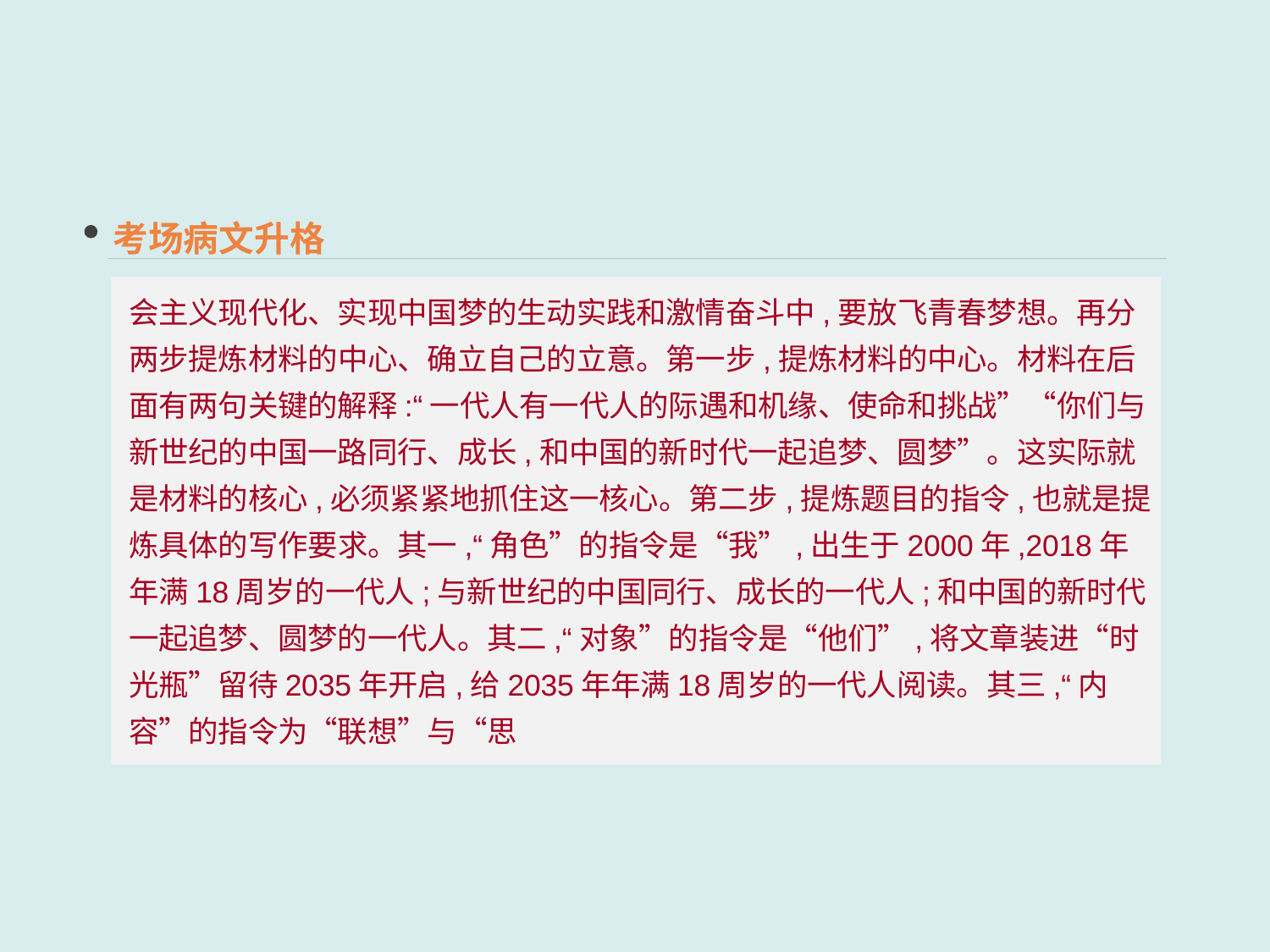

考场病文升格

会主义现代化、实现中国梦的生动实践和激情奋斗中,要放飞青春梦想。再分两步提炼材料的中心、确立自己的立意。第一步,提炼材料的中心。材料在后面有两句关键的解释:“一代人有一代人的际遇和机缘、使命和挑战”“你们与新世纪的中国一路同行、成长,和中国的新时代一起追梦、圆梦”。这实际就是材料的核心,必须紧紧地抓住这一核心。第二步,提炼题目的指令,也就是提炼具体的写作要求。其一,“角色”的指令是“我”,出生于2000年,2018年年满18周岁的一代人;与新世纪的中国同行、成长的一代人;和中国的新时代一起追梦、圆梦的一代人。其二,“对象”的指令是“他们”,将文章装进“时光瓶”留待2035年开启,给2035年年满18周岁的一代人阅读。其三,“内容”的指令为“联想”与“思